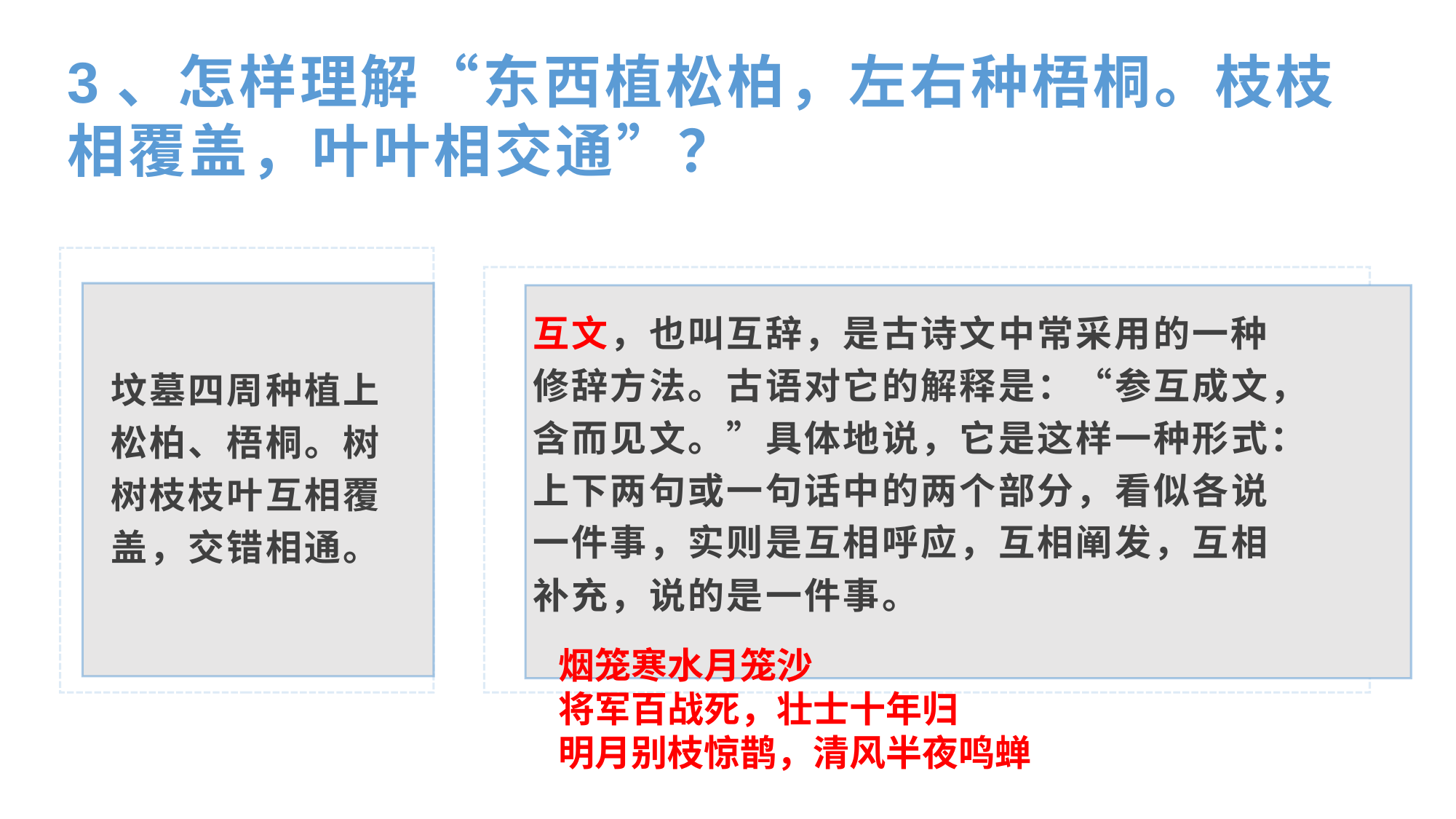

3、怎样理解“东西植松柏，左右种梧桐。枝枝相覆盖，叶叶相交通”？

互文，也叫互辞，是古诗文中常采用的一种修辞方法。古语对它的解释是：“参互成文，含而见文。”具体地说，它是这样一种形式：上下两句或一句话中的两个部分，看似各说一件事，实则是互相呼应，互相阐发，互相补充，说的是一件事。

坟墓四周种植上松柏、梧桐。树树枝枝叶互相覆盖，交错相通。
烟笼寒水月笼沙
将军百战死，壮士十年归
明月别枝惊鹊，清风半夜鸣蝉